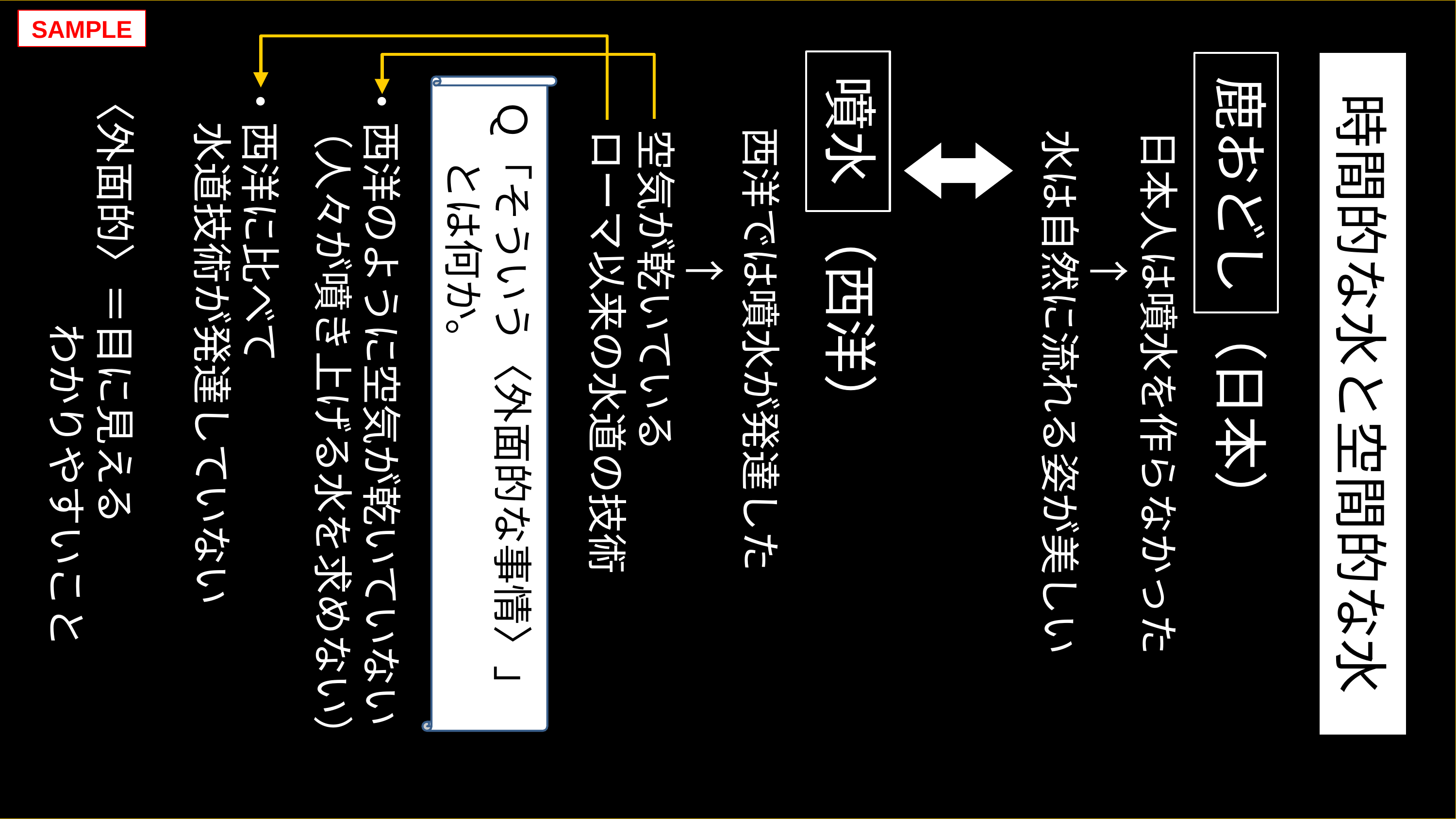

SAMPLE

時間的な水と空間的な水

噴水  （西洋）
鹿おどし （日本）
Ｑ「そういう〈外面的な事情〉」
　  とは何か。
・西洋のように空気が乾いていない
  （人々が噴き上げる水を求めない）
・西洋に比べて
　水道技術が発達していない

〈外面的〉＝目に見える
　　　　　　わかりやすいこと
v
西洋では噴水が発達した
　　　↑
空気が乾いている
ローマ以来の水道の技術
日本人は噴水を作らなかった
　　　↑
水は自然に流れる姿が美しい